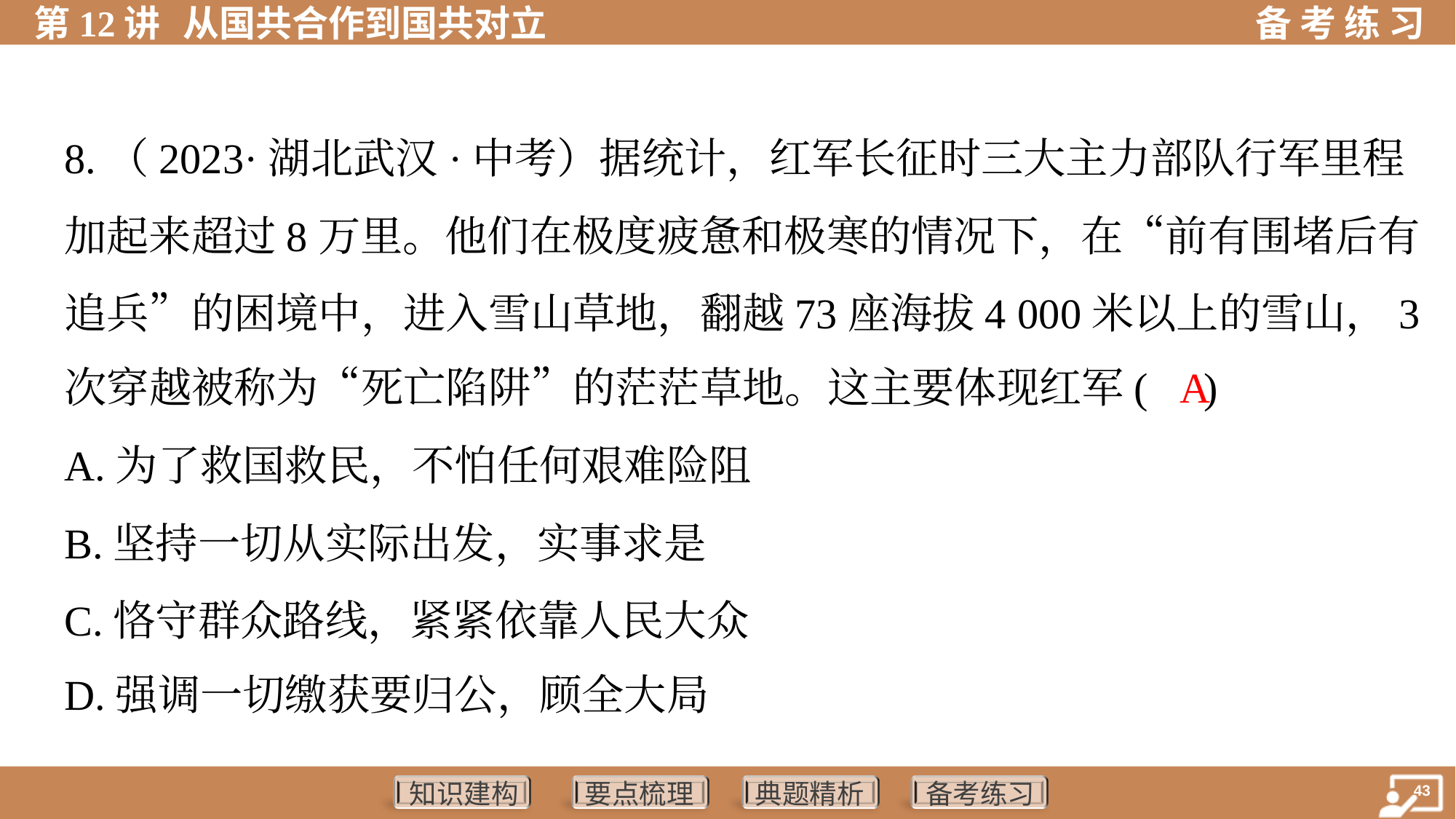

8.（2023·湖北武汉·中考）据统计，红军长征时三大主力部队行军里程
加起来超过8万里。他们在极度疲惫和极寒的情况下，在“前有围堵后有
追兵”的困境中，进入雪山草地，翻越73座海拔4 000米以上的雪山，3
次穿越被称为“死亡陷阱”的茫茫草地。这主要体现红军(     )
          A
A.为了救国救民，不怕任何艰难险阻
B.坚持一切从实际出发，实事求是
C.恪守群众路线，紧紧依靠人民大众
D.强调一切缴获要归公，顾全大局